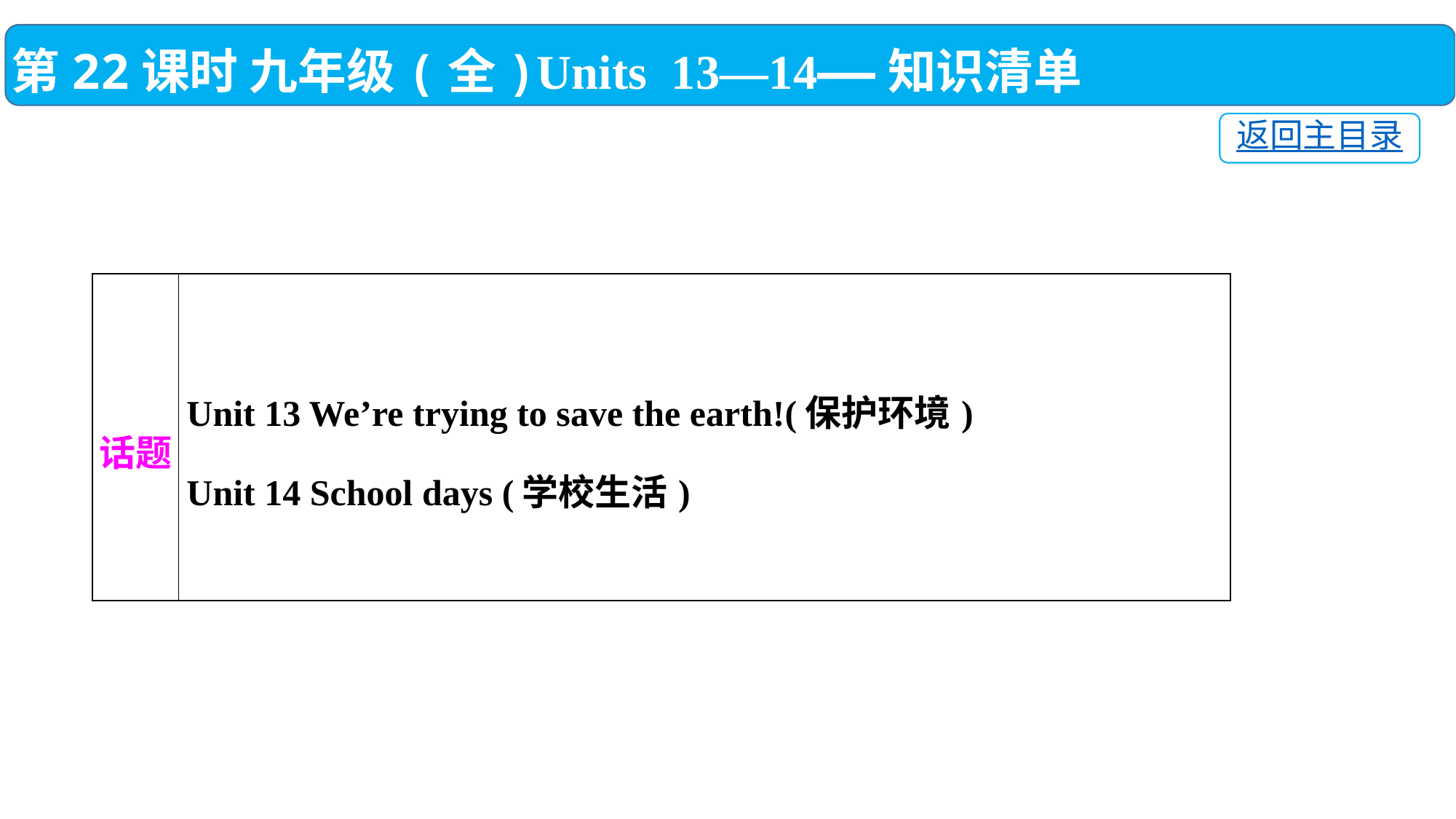

第22课时 九年级(全)Units  13—14——知识清单
返回主目录
| 话题 | Unit 13 We’re trying to save the earth!(保护环境) Unit 14 School days (学校生活) |
| --- | --- |